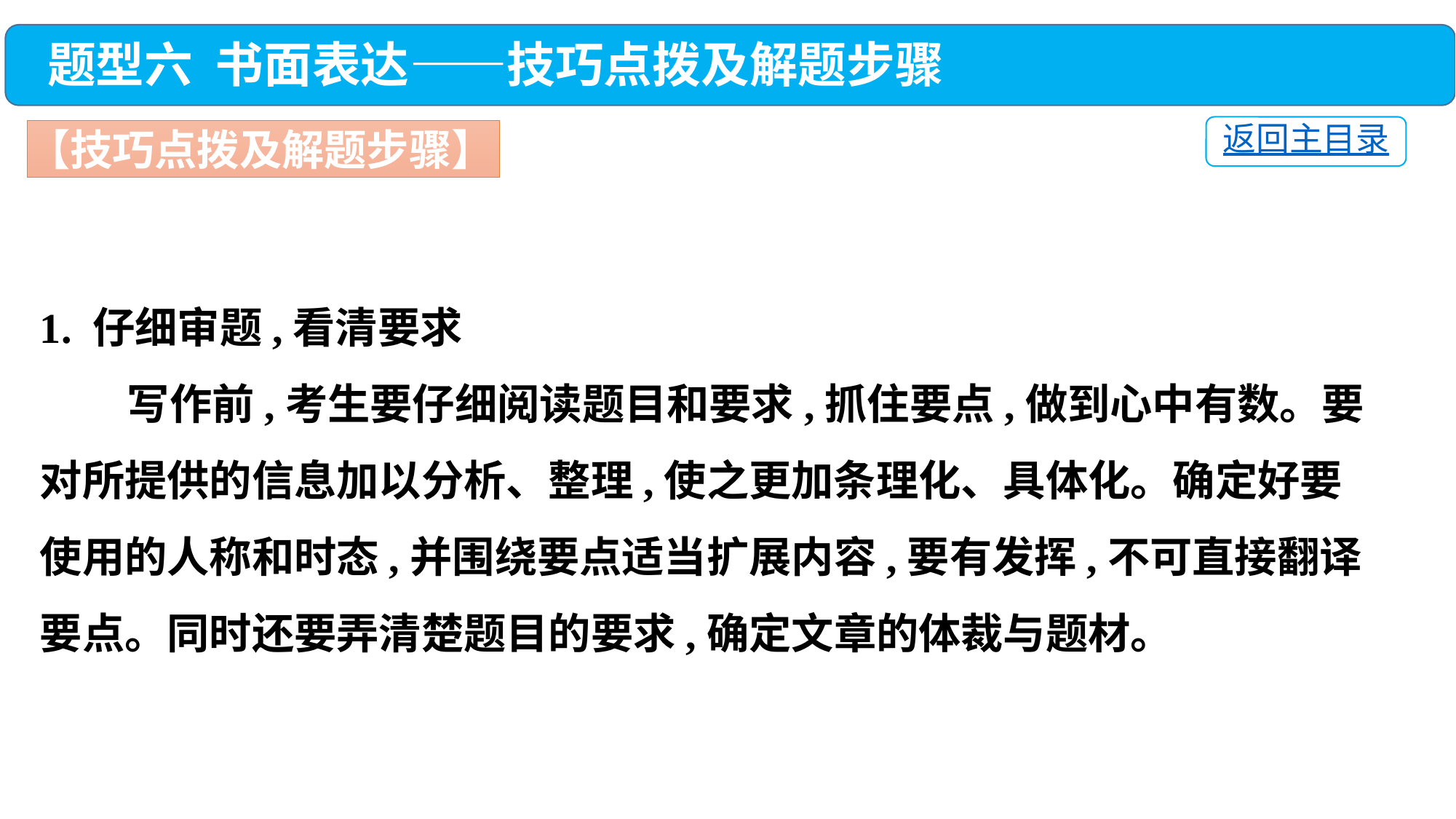

题型六  书面表达——技巧点拨及解题步骤
返回主目录
【技巧点拨及解题步骤】

1. 仔细审题,看清要求
        写作前,考生要仔细阅读题目和要求,抓住要点,做到心中有数。要对所提供的信息加以分析、整理,使之更加条理化、具体化。确定好要使用的人称和时态,并围绕要点适当扩展内容,要有发挥,不可直接翻译要点。同时还要弄清楚题目的要求,确定文章的体裁与题材。